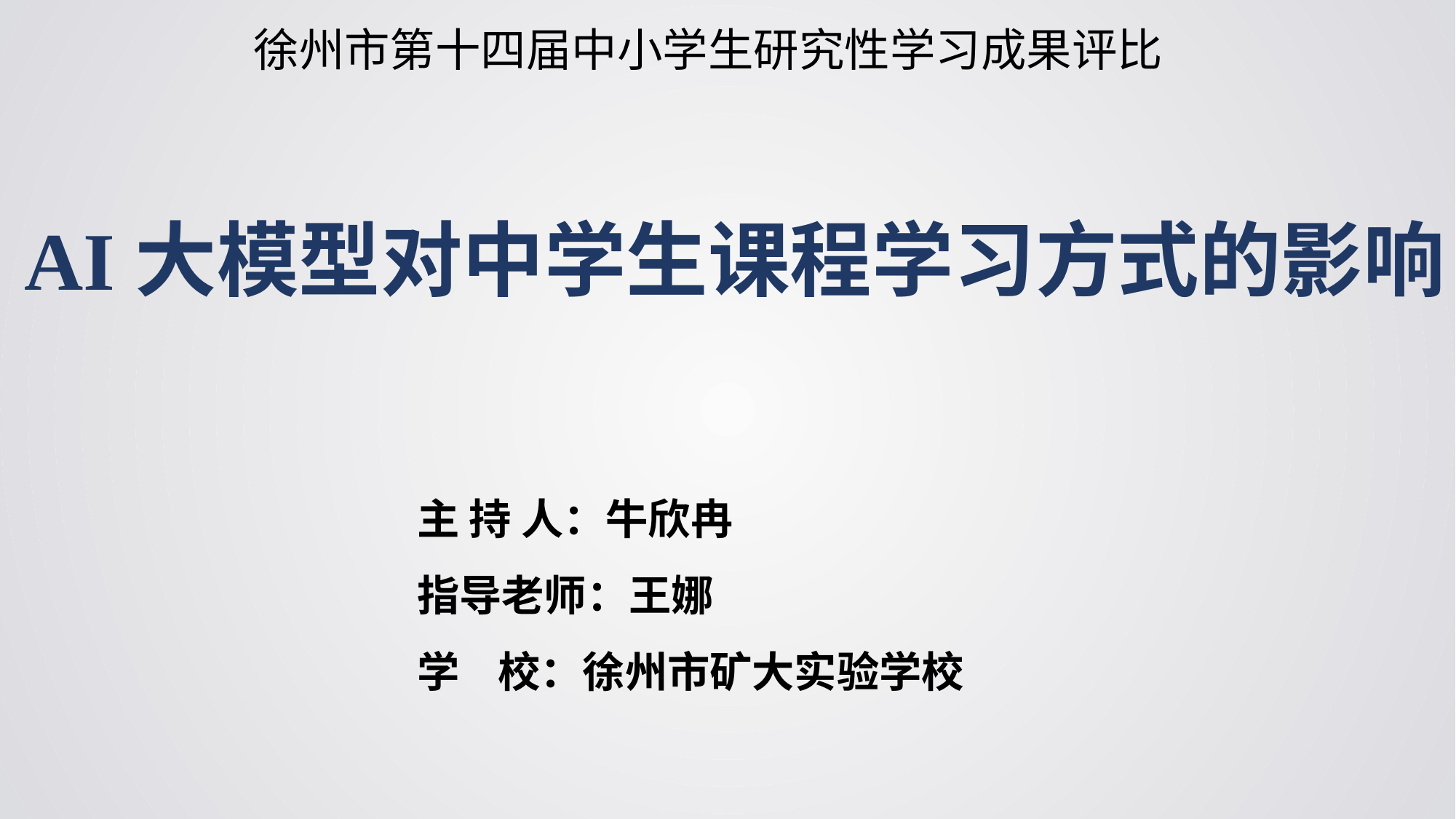

徐州市第十四届中小学生研究性学习成果评比
AI大模型对中学生课程学习方式的影响
主 持 人：牛欣冉
指导老师：王娜
学    校：徐州市矿大实验学校